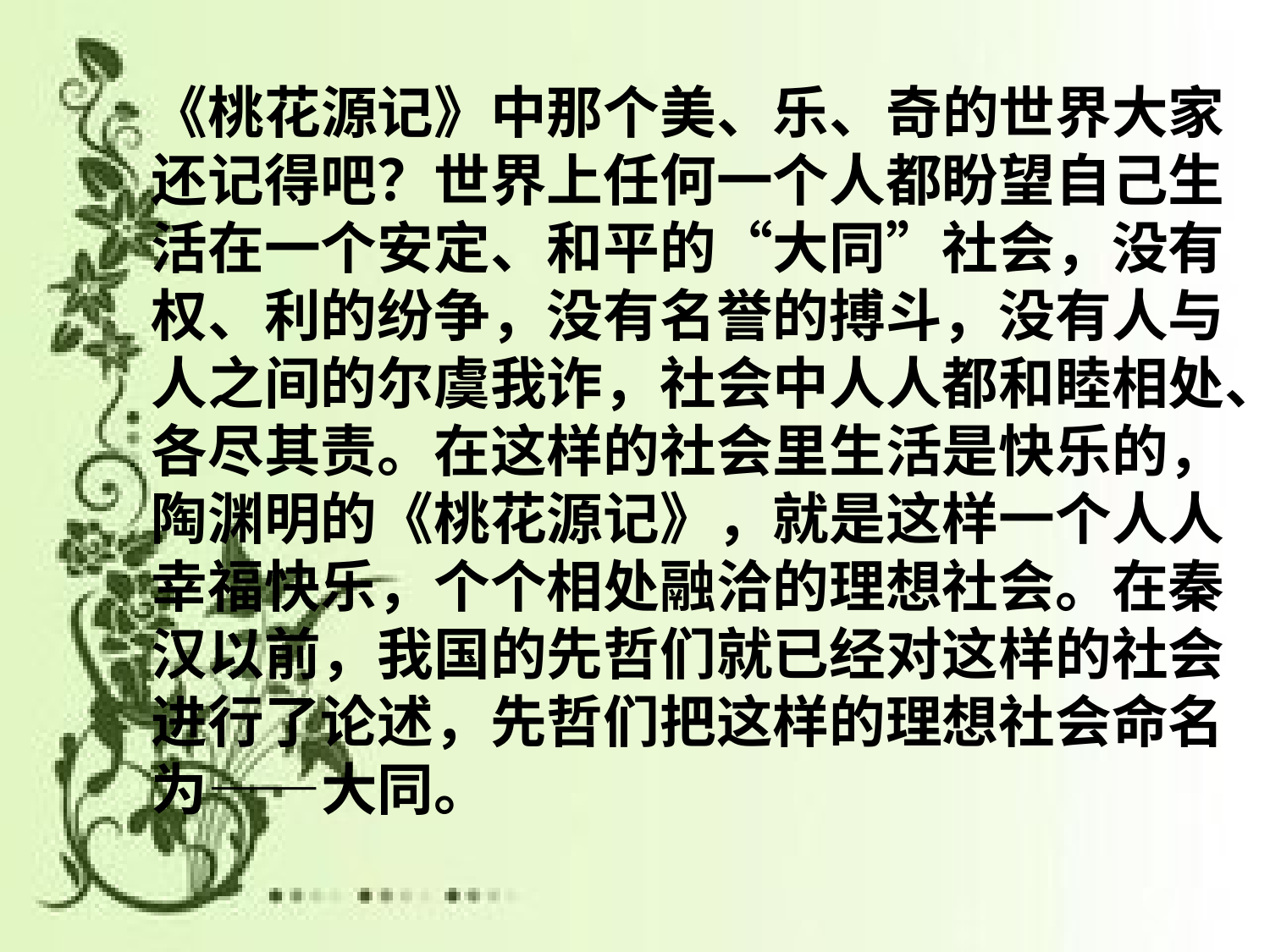

《桃花源记》中那个美、乐、奇的世界大家还记得吧？世界上任何一个人都盼望自己生活在一个安定、和平的“大同”社会，没有权、利的纷争，没有名誉的搏斗，没有人与人之间的尔虞我诈，社会中人人都和睦相处、各尽其责。在这样的社会里生活是快乐的，陶渊明的《桃花源记》，就是这样一个人人幸福快乐，个个相处融洽的理想社会。在秦汉以前，我国的先哲们就已经对这样的社会进行了论述，先哲们把这样的理想社会命名为——大同。